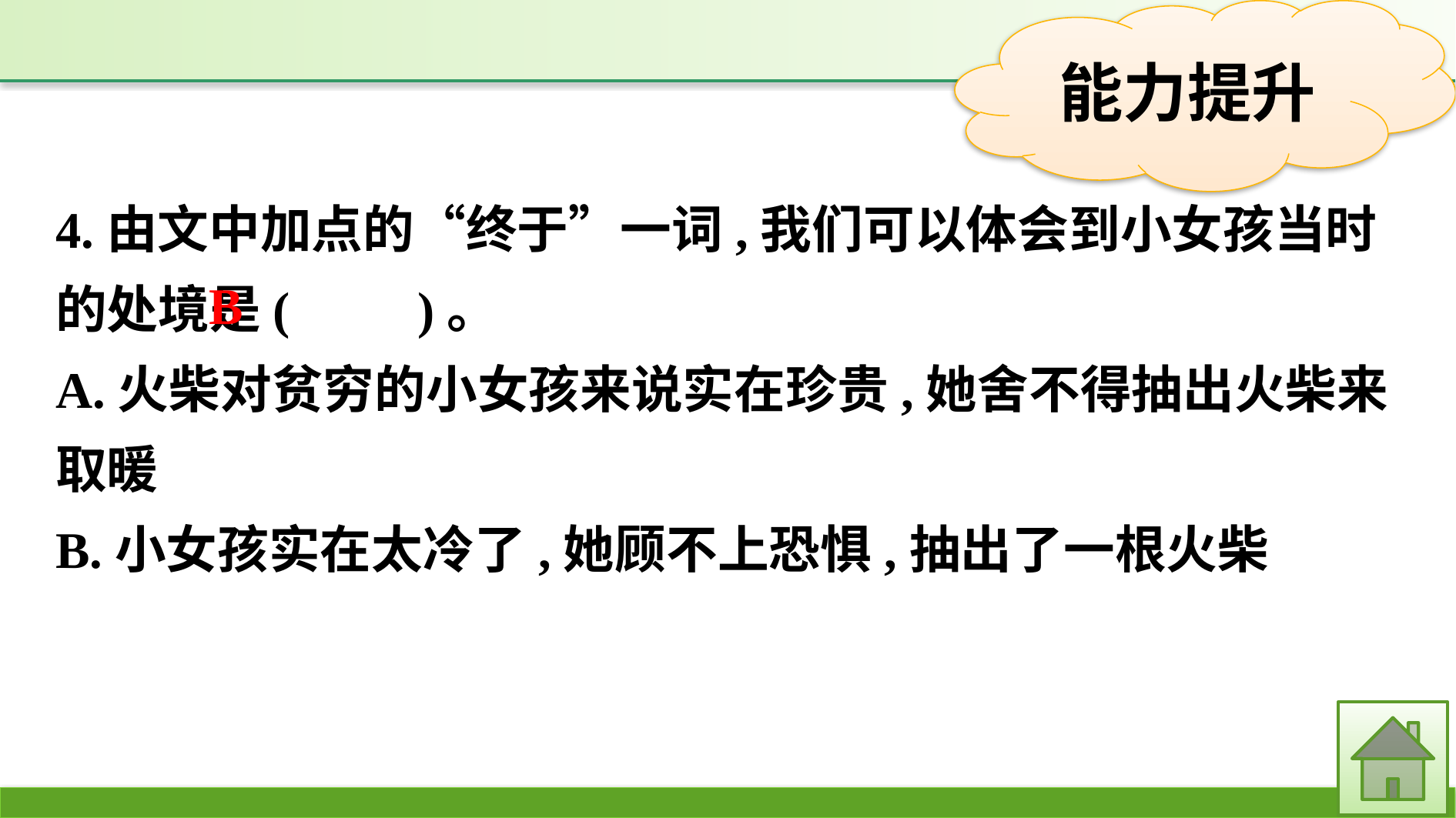

4.由文中加点的“终于”一词,我们可以体会到小女孩当时的处境是(　　)。
A.火柴对贫穷的小女孩来说实在珍贵,她舍不得抽出火柴来取暖
B.小女孩实在太冷了,她顾不上恐惧,抽出了一根火柴
B